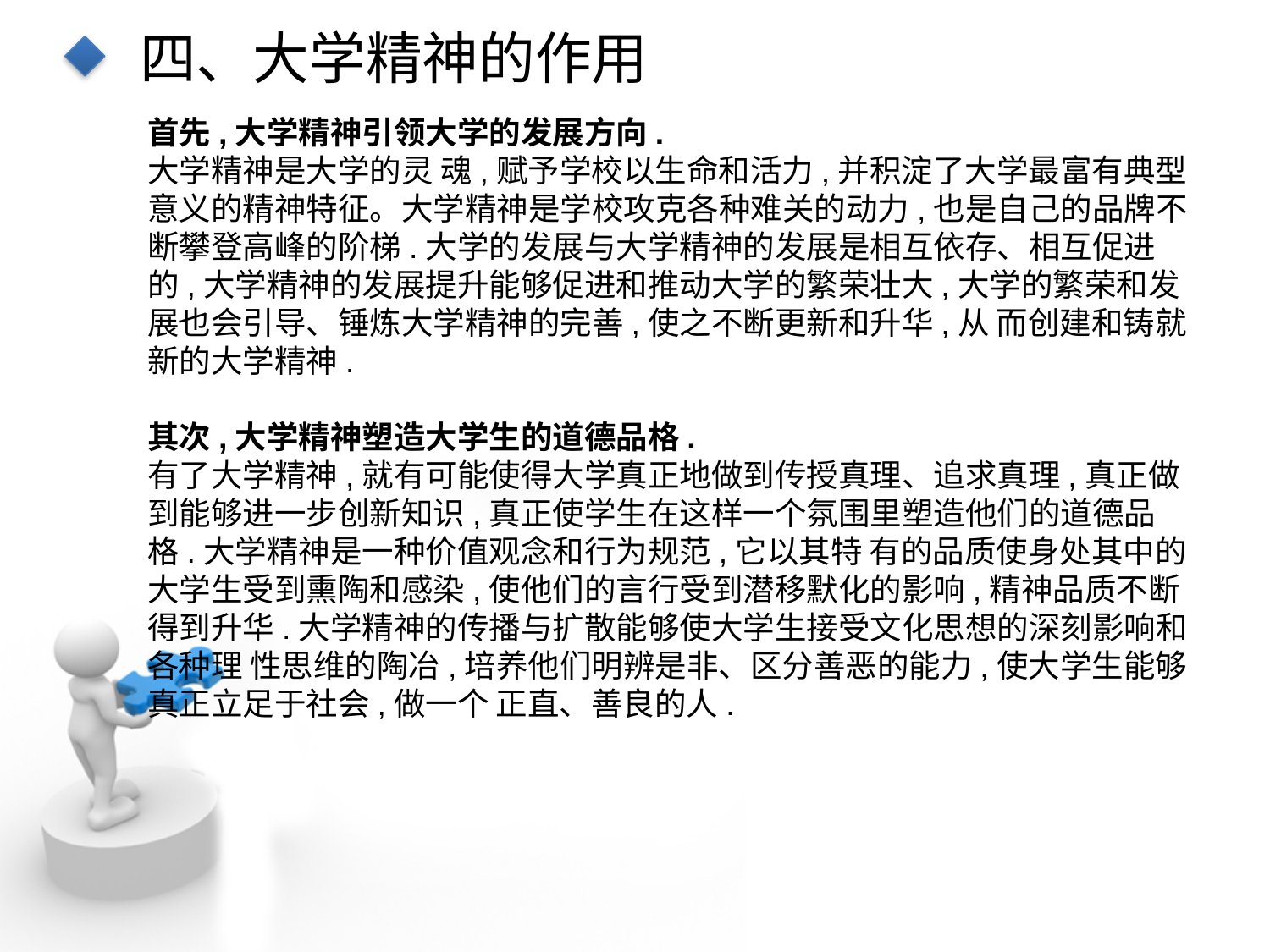

四、大学精神的作用

首先,大学精神引领大学的发展方向.
大学精神是大学的灵 魂,赋予学校以生命和活力,并积淀了大学最富有典型意义的精神特征。大学精神是学校攻克各种难关的动力,也是自己的品牌不断攀登高峰的阶梯.大学的发展与大学精神的发展是相互依存、相互促进的,大学精神的发展提升能够促进和推动大学的繁荣壮大,大学的繁荣和发展也会引导、锤炼大学精神的完善,使之不断更新和升华,从 而创建和铸就新的大学精神.

其次,大学精神塑造大学生的道德品格.
有了大学精神,就有可能使得大学真正地做到传授真理、追求真理,真正做到能够进一步创新知识,真正使学生在这样一个氛围里塑造他们的道德品格.大学精神是一种价值观念和行为规范,它以其特 有的品质使身处其中的大学生受到熏陶和感染,使他们的言行受到潜移默化的影响,精神品质不断得到升华.大学精神的传播与扩散能够使大学生接受文化思想的深刻影响和各种理 性思维的陶冶,培养他们明辨是非、区分善恶的能力,使大学生能够真正立足于社会,做一个 正直、善良的人.
点击添加文本
点击添加文本
点击添加文本
点击添加文本